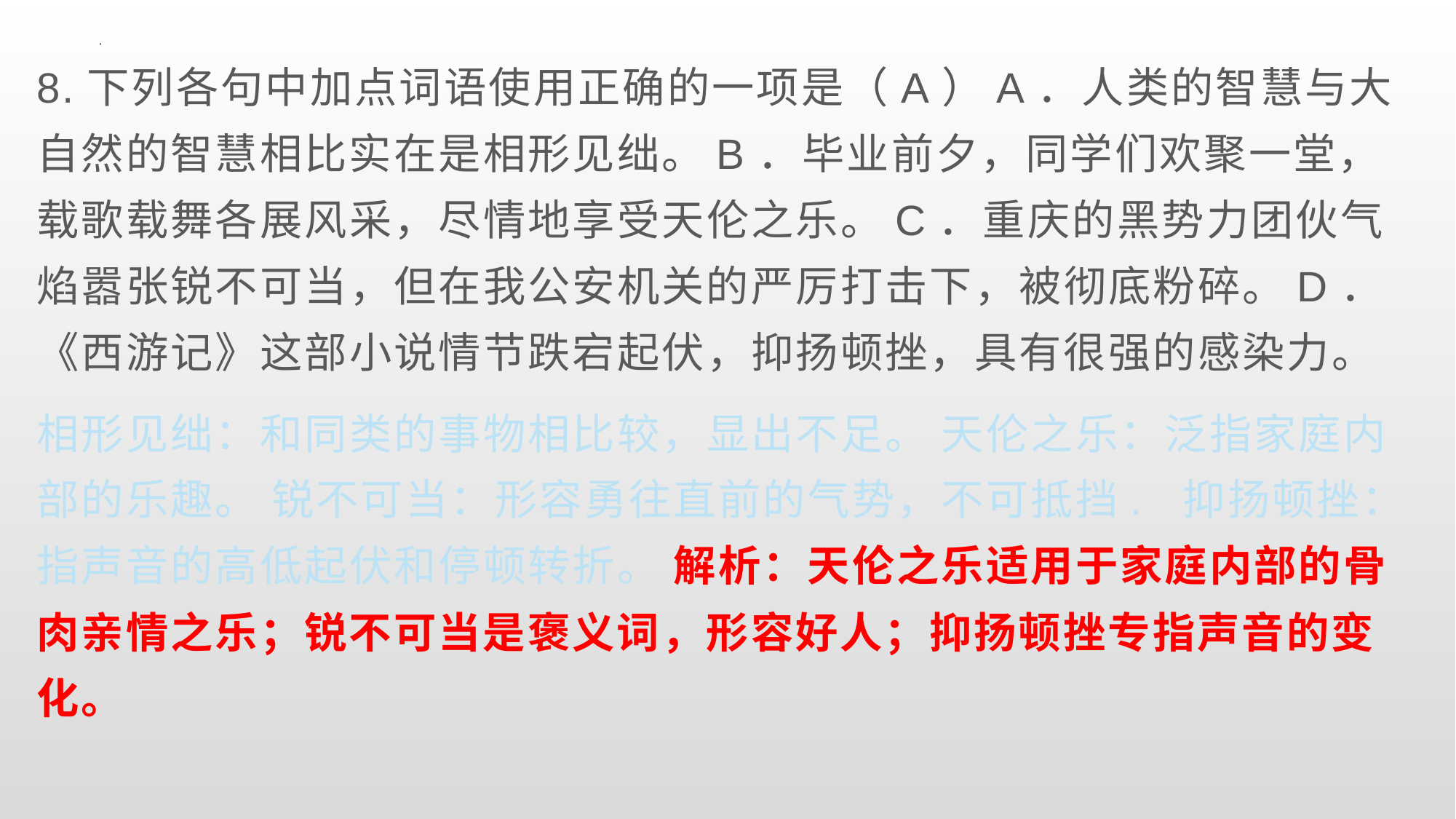

8.下列各句中加点词语使用正确的一项是（A）A．人类的智慧与大自然的智慧相比实在是相形见绌。B．毕业前夕，同学们欢聚一堂，载歌载舞各展风采，尽情地享受天伦之乐。C．重庆的黑势力团伙气焰嚣张锐不可当，但在我公安机关的严厉打击下，被彻底粉碎。D．《西游记》这部小说情节跌宕起伏，抑扬顿挫，具有很强的感染力。
相形见绌：和同类的事物相比较，显出不足。 天伦之乐：泛指家庭内部的乐趣。 锐不可当：形容勇往直前的气势，不可抵挡.  抑扬顿挫：指声音的高低起伏和停顿转折。 解析：天伦之乐适用于家庭内部的骨肉亲情之乐；锐不可当是褒义词，形容好人；抑扬顿挫专指声音的变化。